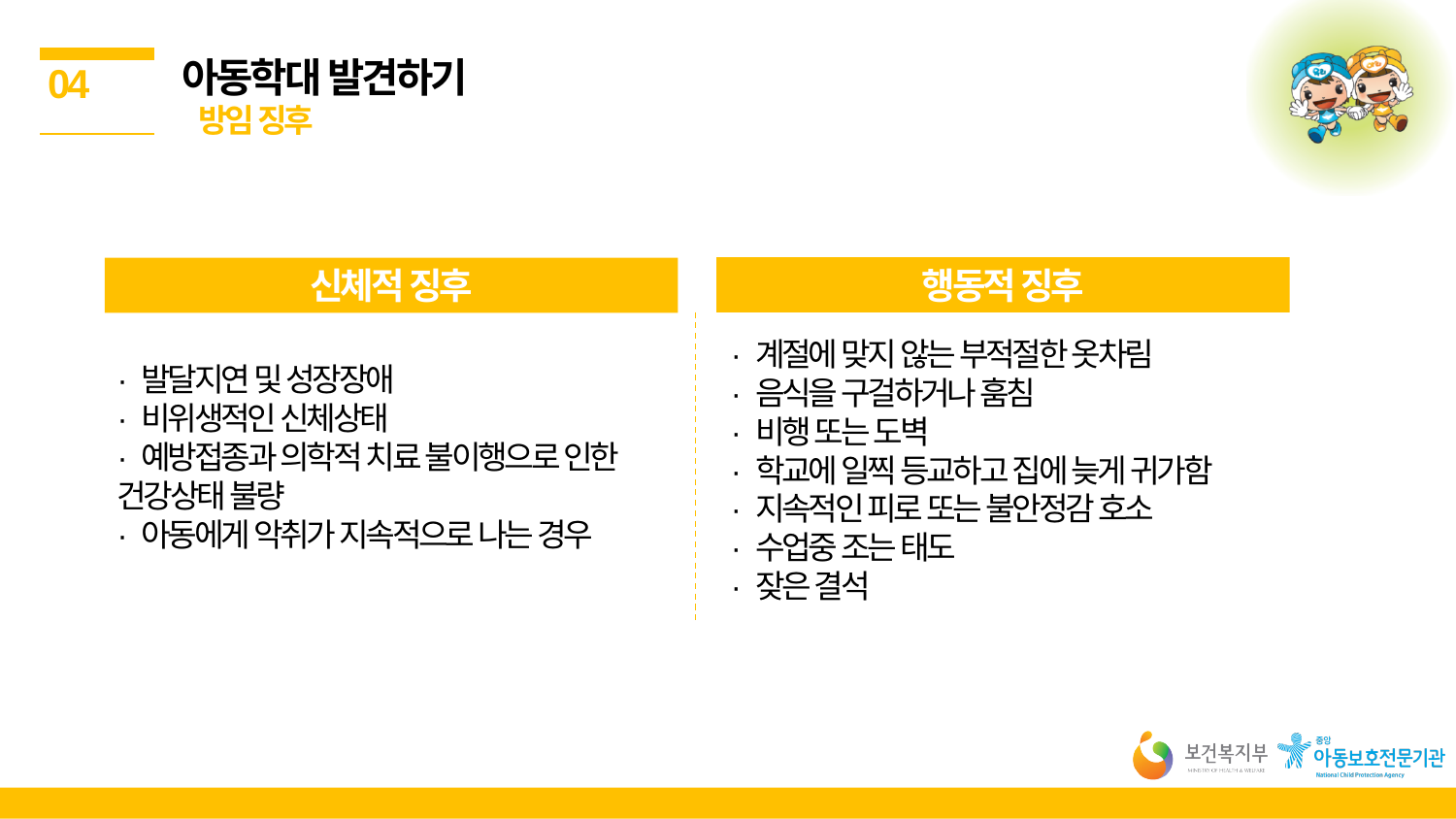

아동학대 발견하기
 방임 징후
04
행동적 징후
신체적 징후
· 계절에 맞지 않는 부적절한 옷차림
· 음식을 구걸하거나 훔침
· 비행 또는 도벽
· 학교에 일찍 등교하고 집에 늦게 귀가함
· 지속적인 피로 또는 불안정감 호소
· 수업중 조는 태도
· 잦은 결석
· 발달지연 및 성장장애
· 비위생적인 신체상태
· 예방접종과 의학적 치료 불이행으로 인한
건강상태 불량
· 아동에게 악취가 지속적으로 나는 경우